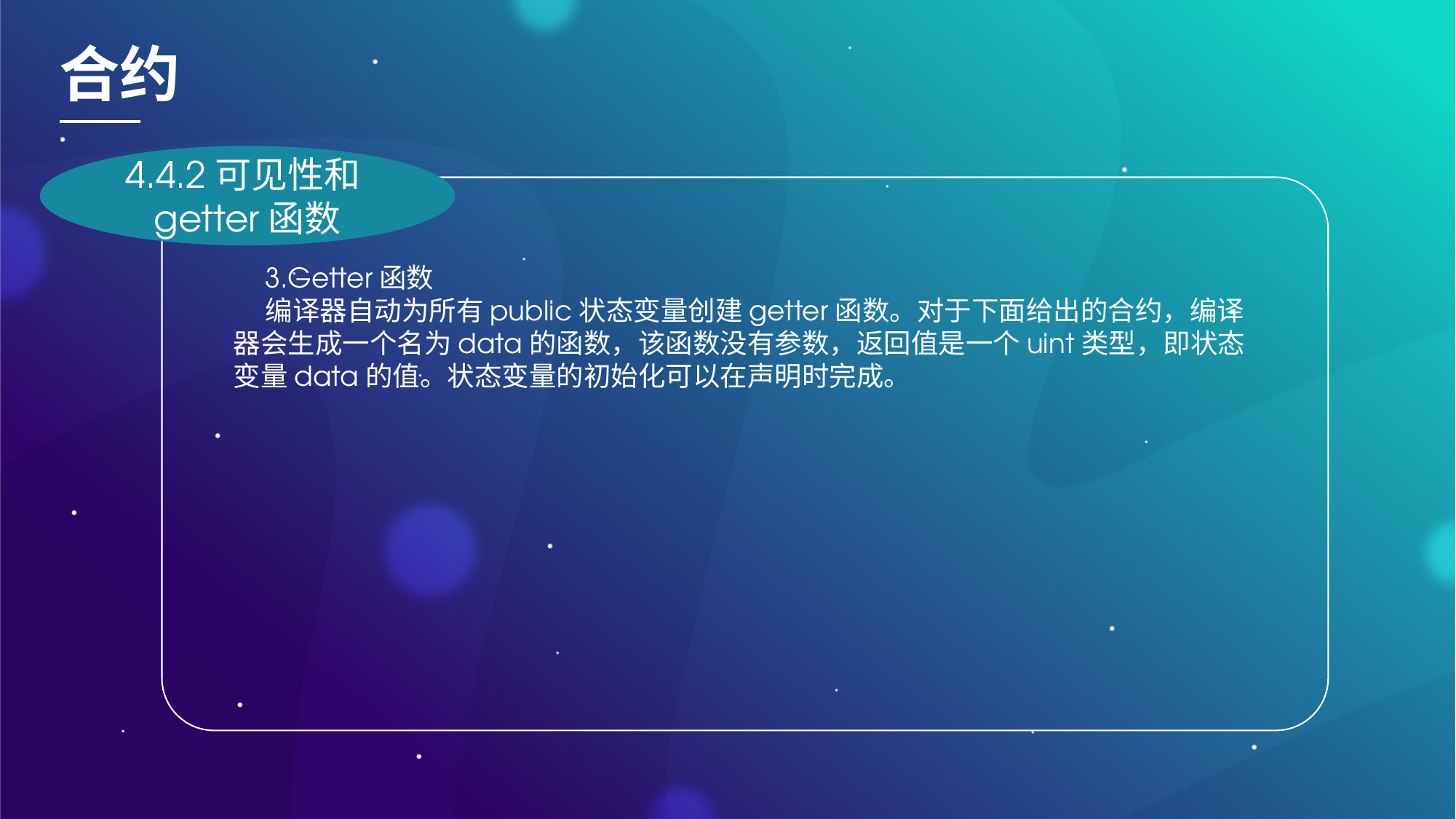

合约
4.4.2可见性和getter函数

3.Getter函数
编译器自动为所有public状态变量创建getter函数。对于下面给出的合约，编译器会生成一个名为data的函数，该函数没有参数，返回值是一个uint类型，即状态变量data的值。状态变量的初始化可以在声明时完成。